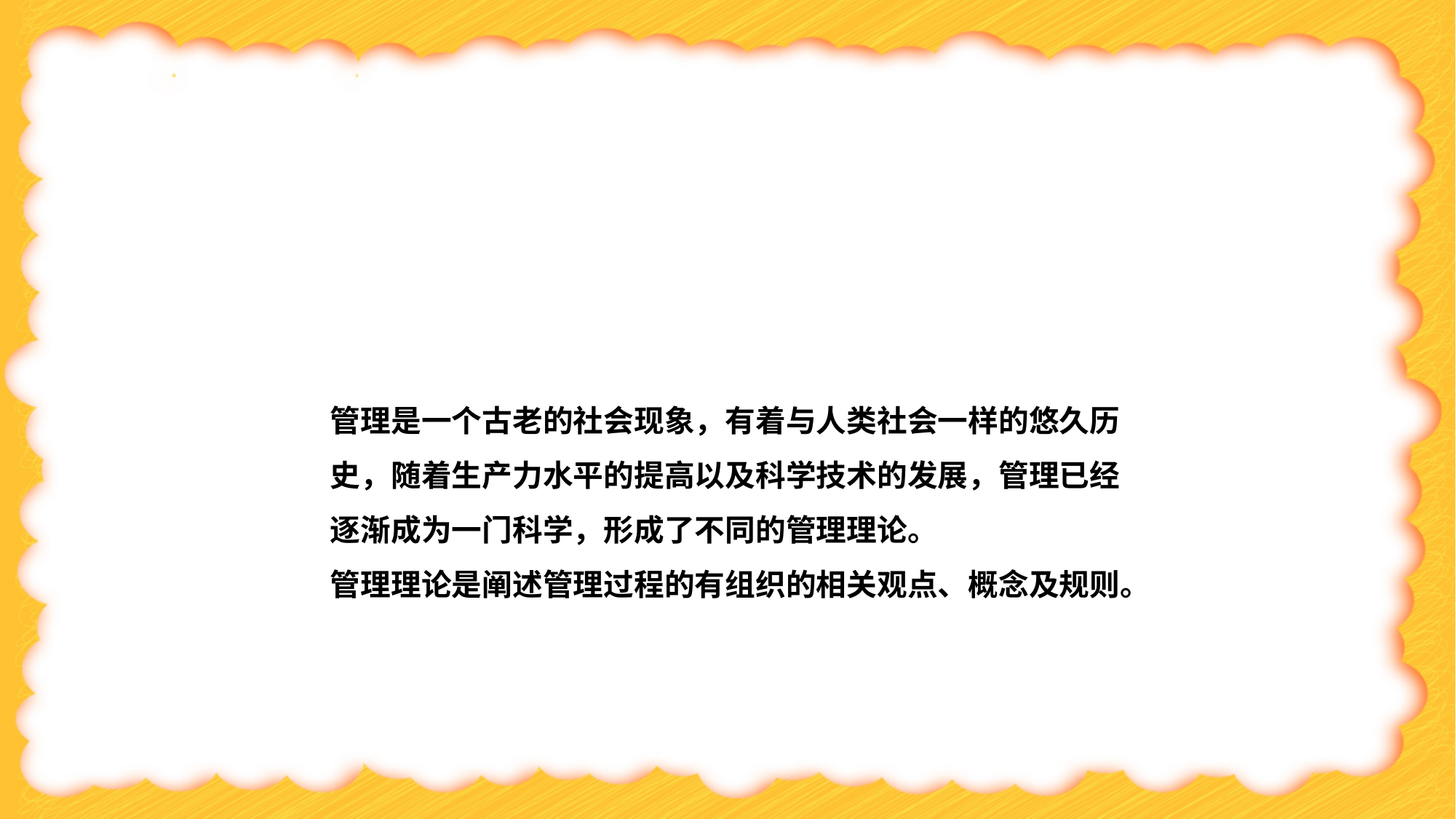

管理是一个古老的社会现象，有着与人类社会一样的悠久历史，随着生产力水平的提高以及科学技术的发展，管理已经逐渐成为一门科学，形成了不同的管理理论。
管理理论是阐述管理过程的有组织的相关观点、概念及规则。